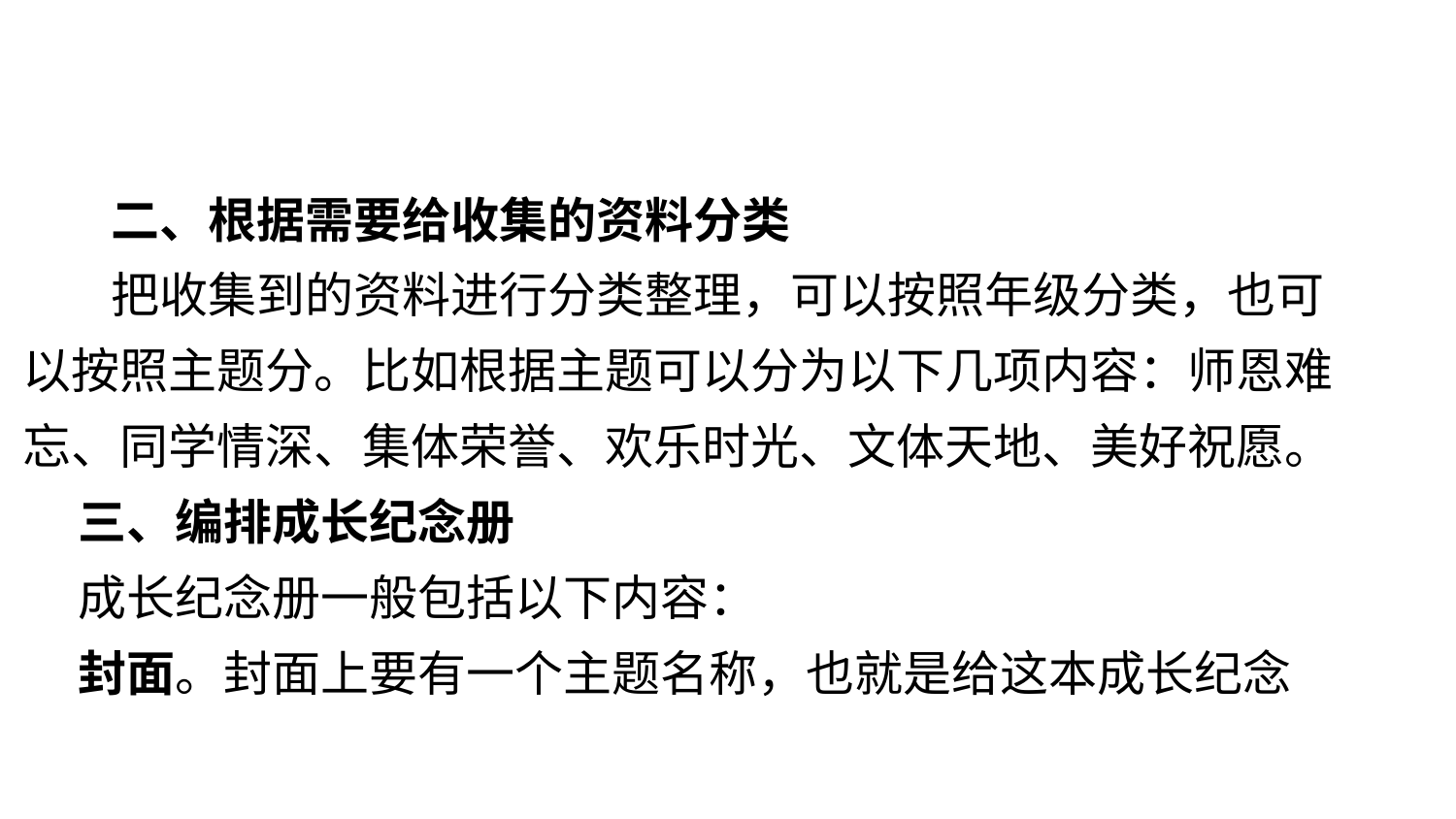

二、根据需要给收集的资料分类
       把收集到的资料进行分类整理，可以按照年级分类，也可以按照主题分。比如根据主题可以分为以下几项内容：师恩难忘、同学情深、集体荣誉、欢乐时光、文体天地、美好祝愿。
    三、编排成长纪念册
    成长纪念册一般包括以下内容：
    封面。封面上要有一个主题名称，也就是给这本成长纪念